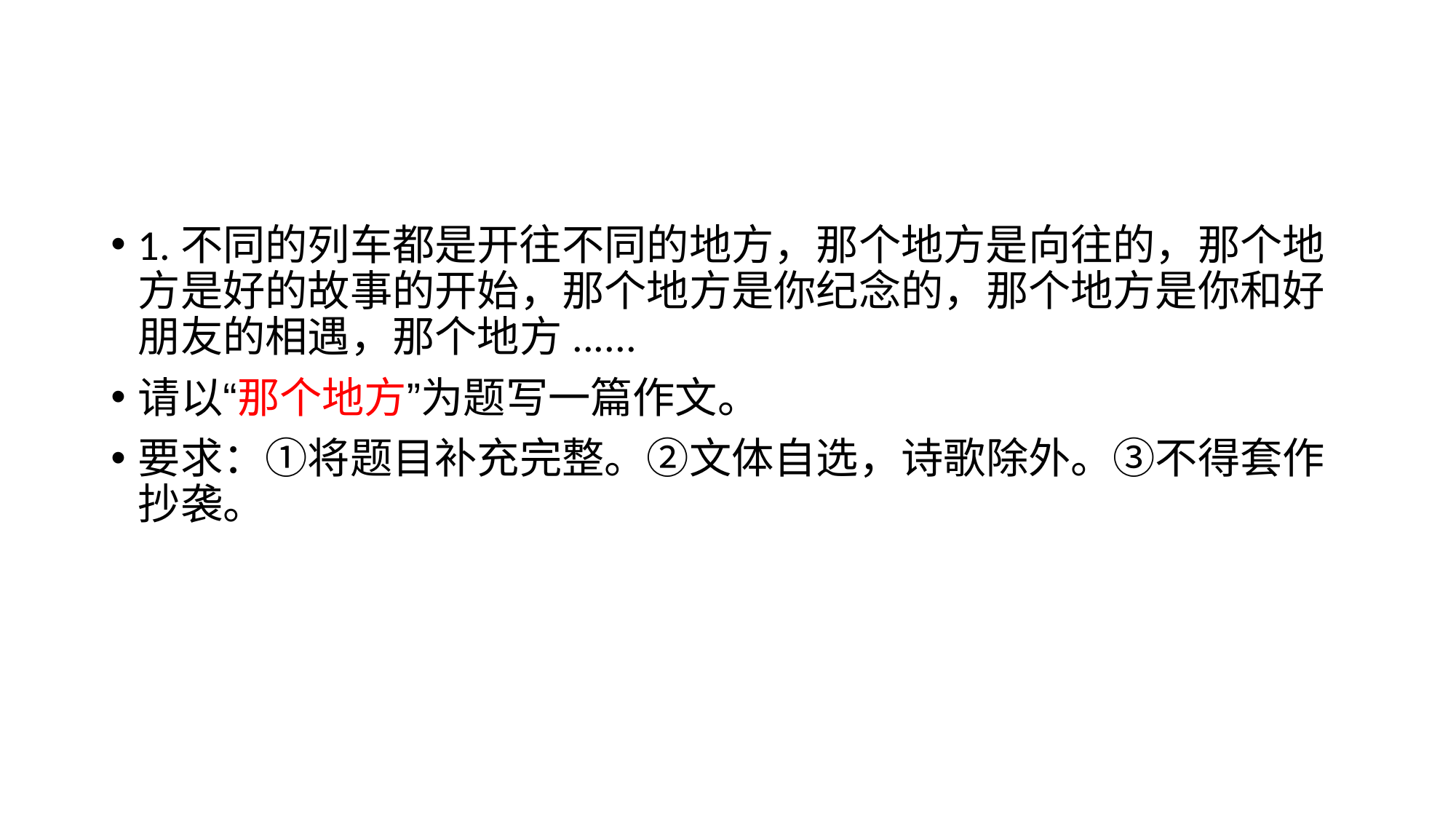

#
1.不同的列车都是开往不同的地方，那个地方是向往的，那个地方是好的故事的开始，那个地方是你纪念的，那个地方是你和好朋友的相遇，那个地方......
请以“那个地方”为题写一篇作文。
要求：①将题目补充完整。②文体自选，诗歌除外。③不得套作抄袭。